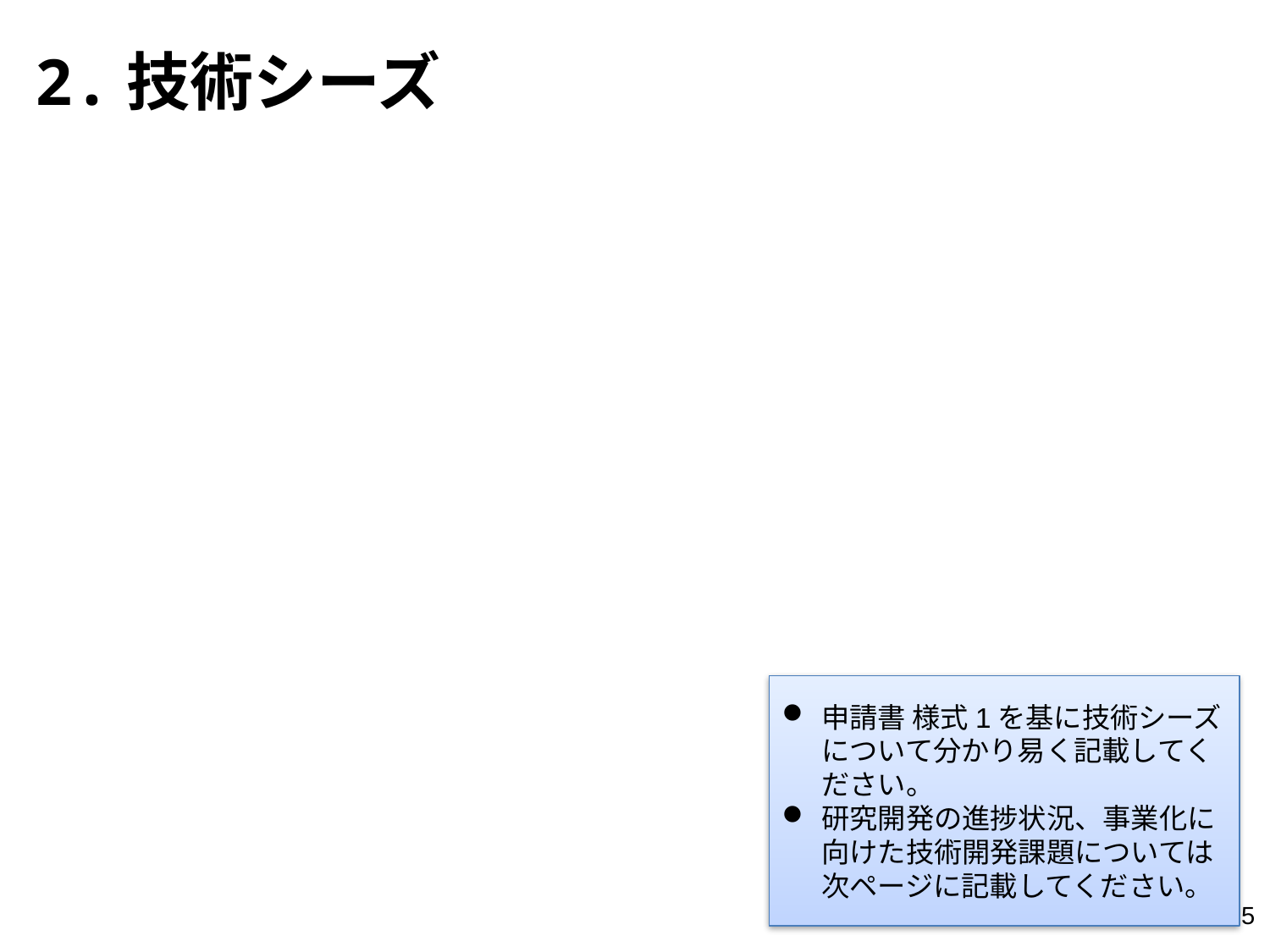

# 2.技術シーズ
申請書 様式1を基に技術シーズについて分かり易く記載してください。
研究開発の進捗状況、事業化に向けた技術開発課題については次ページに記載してください。
5